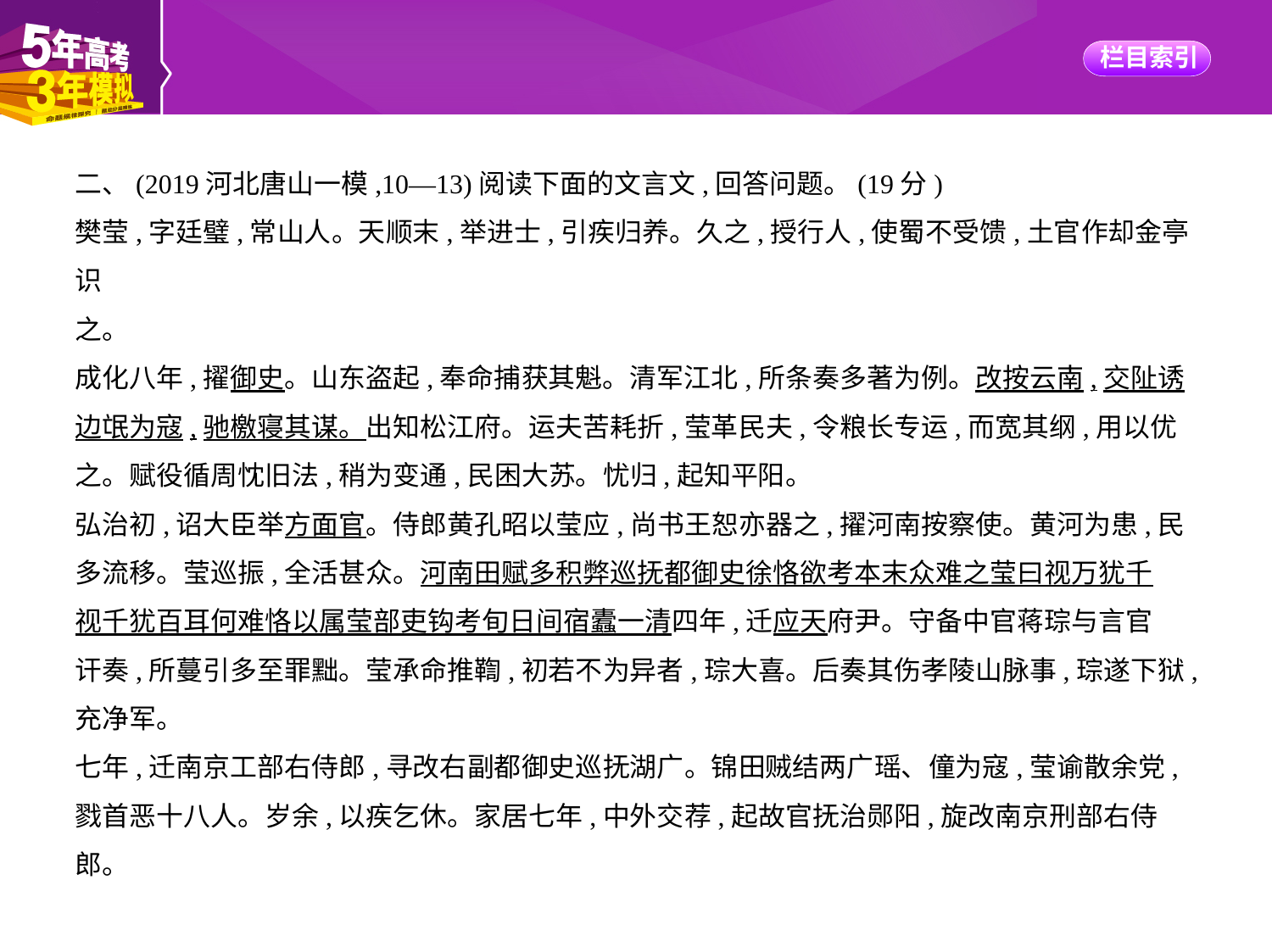

二、(2019河北唐山一模,10—13)阅读下面的文言文,回答问题。(19分)
樊莹,字廷璧,常山人。天顺末,举进士,引疾归养。久之,授行人,使蜀不受馈,土官作却金亭识
之。
成化八年,擢御史。山东盗起,奉命捕获其魁。清军江北,所条奏多著为例。改按云南,交阯诱
边氓为寇,驰檄寝其谋。出知松江府。运夫苦耗折,莹革民夫,令粮长专运,而宽其纲,用以优
之。赋役循周忱旧法,稍为变通,民困大苏。忧归,起知平阳。
弘治初,诏大臣举方面官。侍郎黄孔昭以莹应,尚书王恕亦器之,擢河南按察使。黄河为患,民
多流移。莹巡振,全活甚众。河南田赋多积弊巡抚都御史徐恪欲考本末众难之莹曰视万犹千
视千犹百耳何难恪以属莹部吏钩考旬日间宿蠹一清四年,迁应天府尹。守备中官蒋琮与言官
讦奏,所蔓引多至罪黜。莹承命推鞫,初若不为异者,琮大喜。后奏其伤孝陵山脉事,琮遂下狱,
充净军。
七年,迁南京工部右侍郎,寻改右副都御史巡抚湖广。锦田贼结两广瑶、僮为寇,莹谕散余党,
戮首恶十八人。岁余,以疾乞休。家居七年,中外交荐,起故官抚治郧阳,旋改南京刑部右侍
郎。